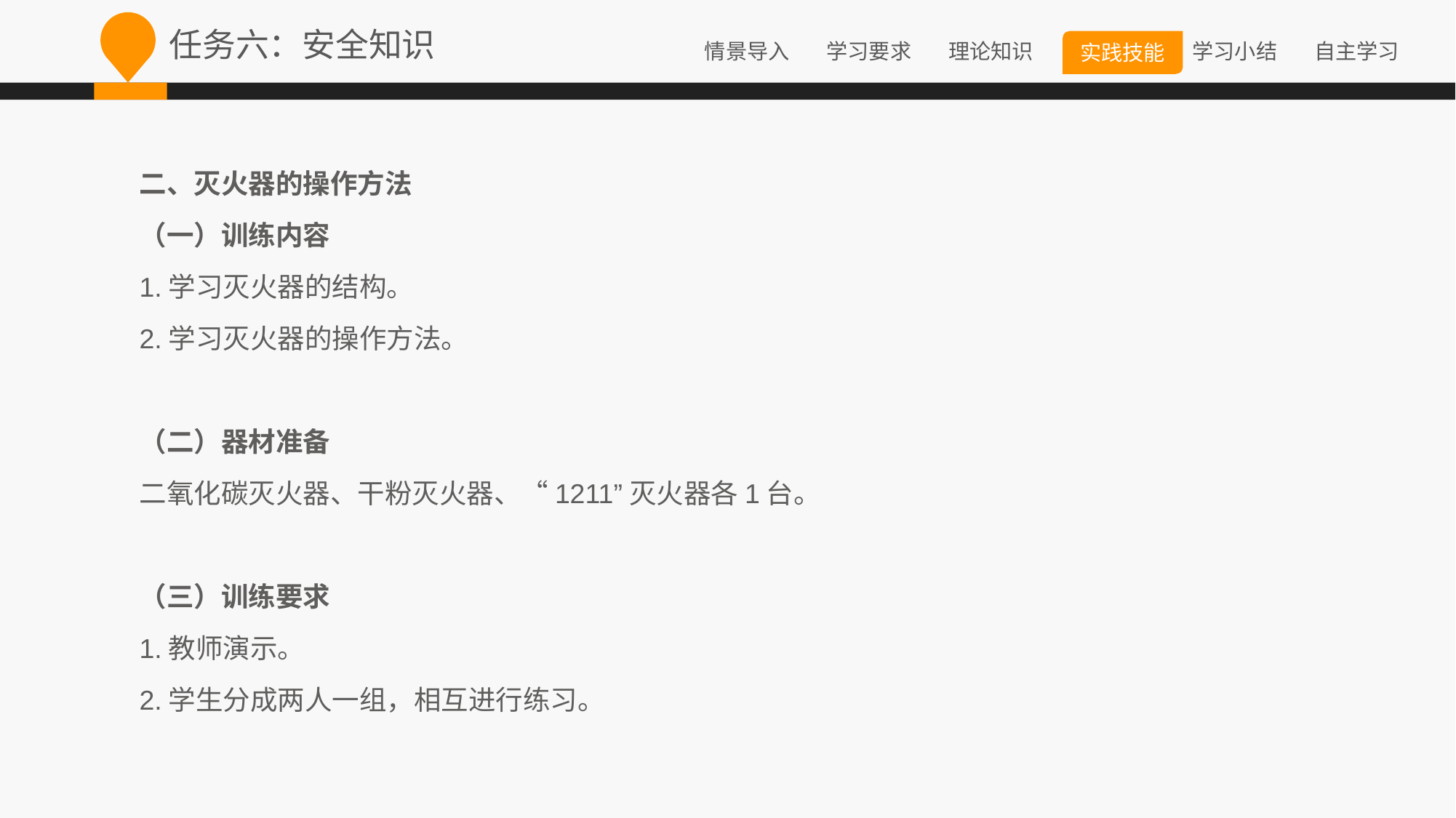

任务六：安全知识
二、灭火器的操作方法
（一）训练内容
1.学习灭火器的结构。
2.学习灭火器的操作方法。

（二）器材准备
二氧化碳灭火器、干粉灭火器、“1211”灭火器各1台。

（三）训练要求
1.教师演示。
2.学生分成两人一组，相互进行练习。